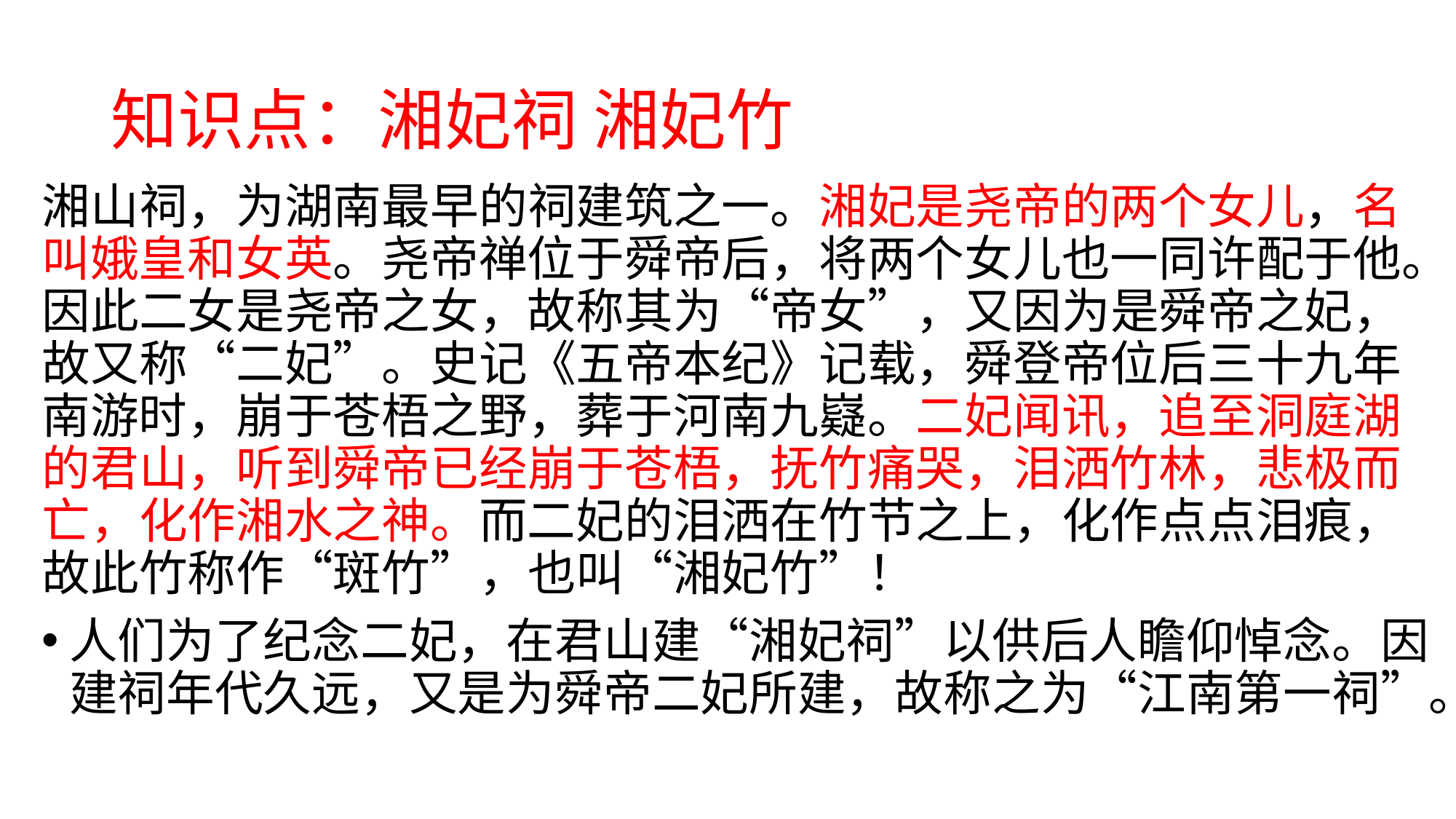

# 知识点：湘妃祠 湘妃竹
湘山祠，为湖南最早的祠建筑之一。湘妃是尧帝的两个女儿，名叫娥皇和女英。尧帝禅位于舜帝后，将两个女儿也一同许配于他。因此二女是尧帝之女，故称其为“帝女”，又因为是舜帝之妃，故又称“二妃”。史记《五帝本纪》记载，舜登帝位后三十九年南游时，崩于苍梧之野，葬于河南九嶷。二妃闻讯，追至洞庭湖的君山，听到舜帝已经崩于苍梧，抚竹痛哭，泪洒竹林，悲极而亡，化作湘水之神。而二妃的泪洒在竹节之上，化作点点泪痕，故此竹称作“斑竹”，也叫“湘妃竹”！
人们为了纪念二妃，在君山建“湘妃祠”以供后人瞻仰悼念。因建祠年代久远，又是为舜帝二妃所建，故称之为“江南第一祠”。